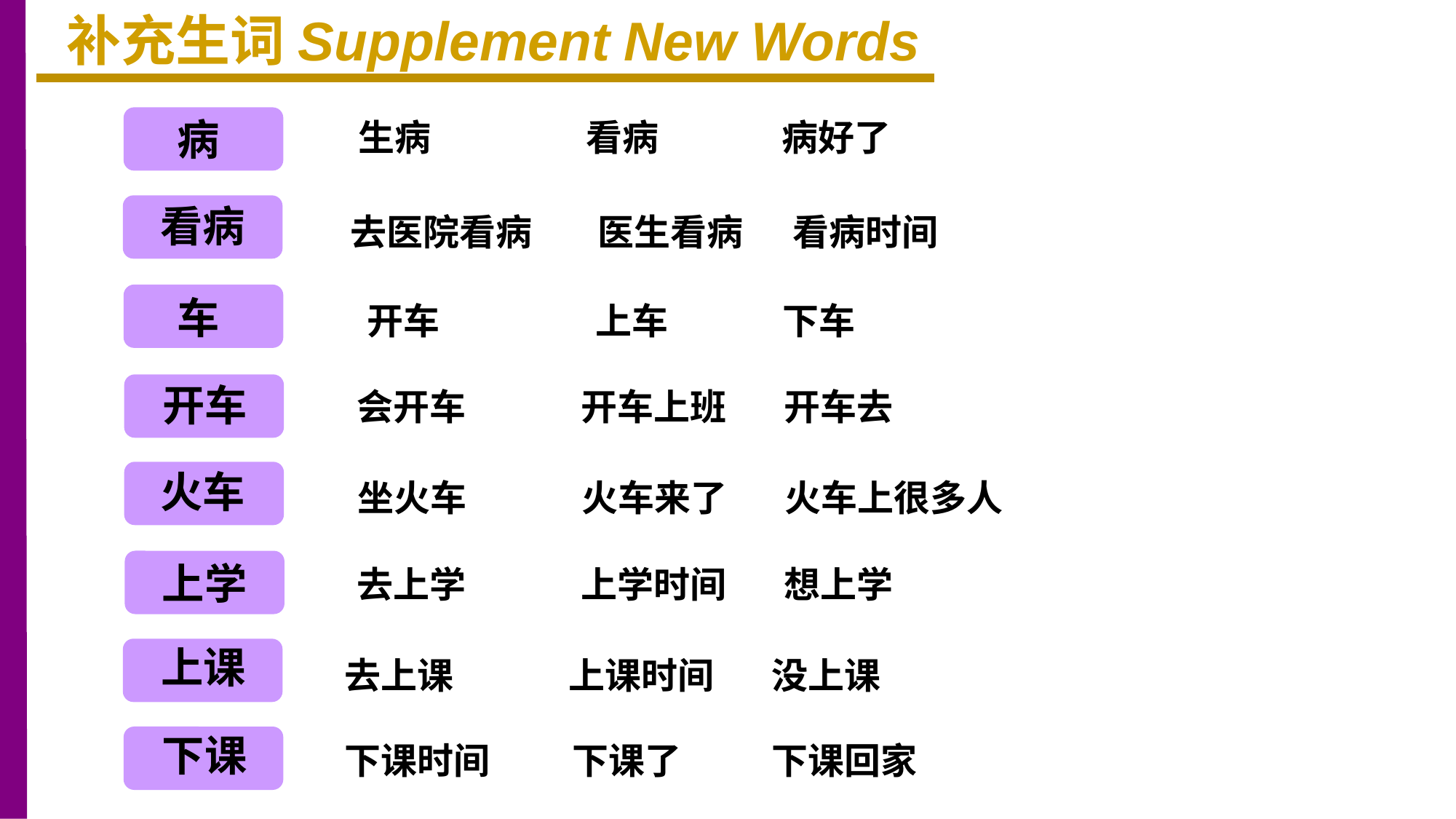

补充生词Supplement New Words
病

生病                   看病               病好了
看病

去医院看病        医生看病      看病时间

车
开车                   上车              下车
开车

会开车              开车上班       开车去
火车

坐火车              火车来了       火车上很多人

上学
去上学              上学时间       想上学
上课

去上课              上课时间       没上课
下课

下课时间          下课了           下课回家